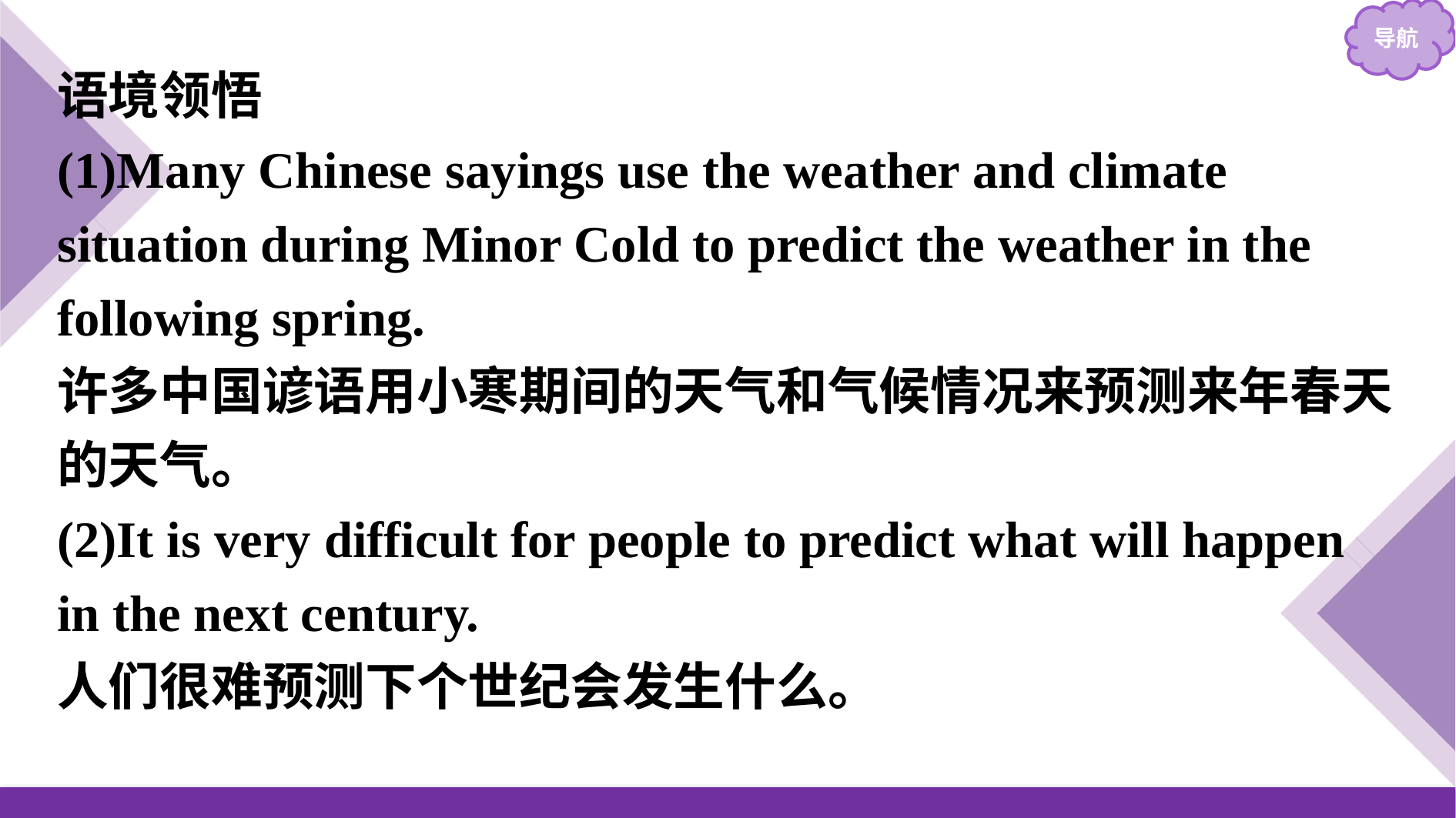

语境领悟
(1)Many Chinese sayings use the weather and climate situation during Minor Cold to predict the weather in the following spring.
许多中国谚语用小寒期间的天气和气候情况来预测来年春天的天气。
(2)It is very difficult for people to predict what will happen in the next century.
人们很难预测下个世纪会发生什么。